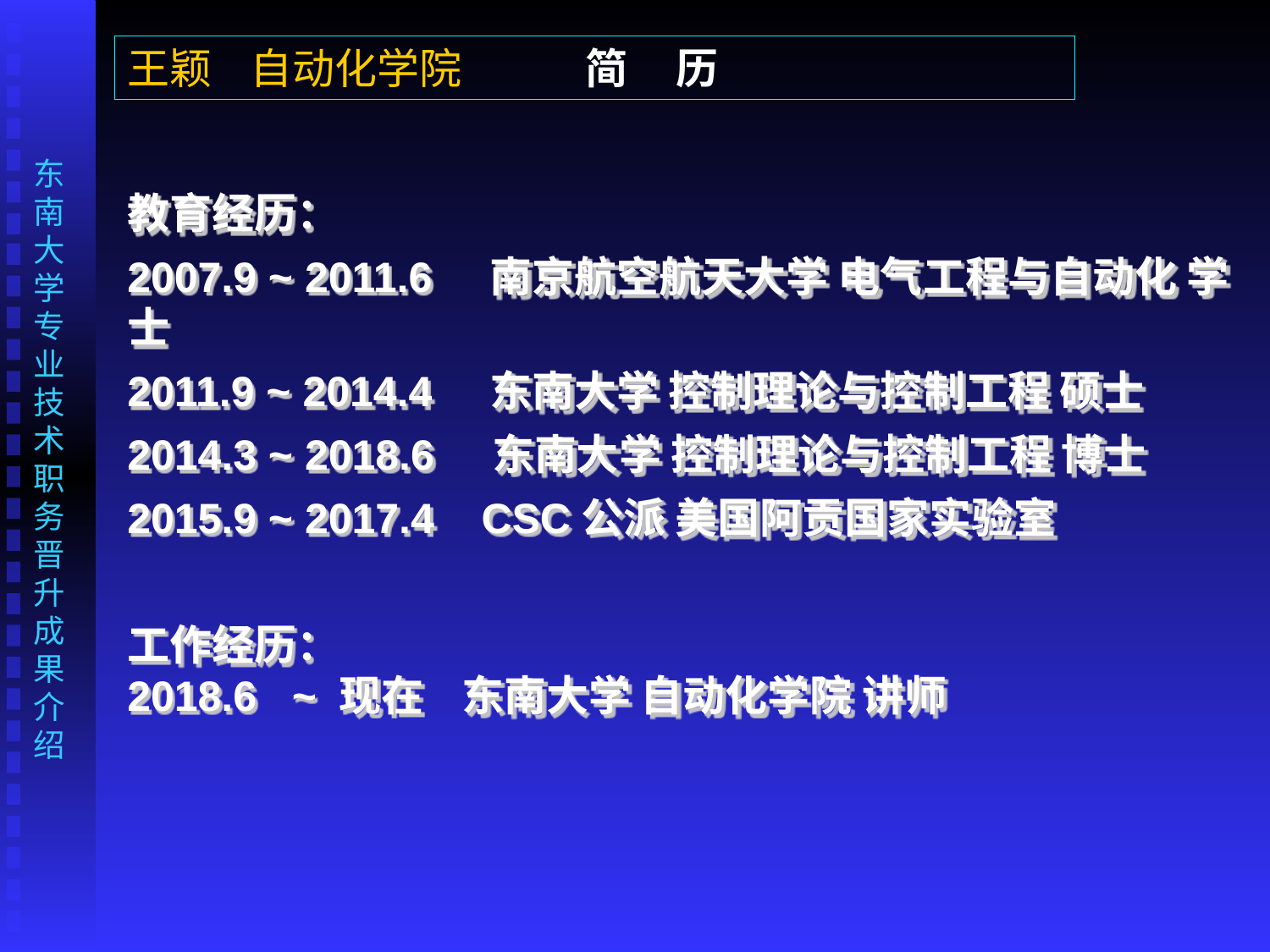

王颖    自动化学院             简     历
教育经历：
2007.9 ~ 2011.6    南京航空航天大学 电气工程与自动化 学士
2011.9 ~ 2014.4    东南大学 控制理论与控制工程 硕士
2014.3 ~ 2018.6    东南大学 控制理论与控制工程 博士
2015.9 ~ 2017.4    CSC公派 美国阿贡国家实验室

工作经历：
2018.6   ~ 现在    东南大学 自动化学院 讲师